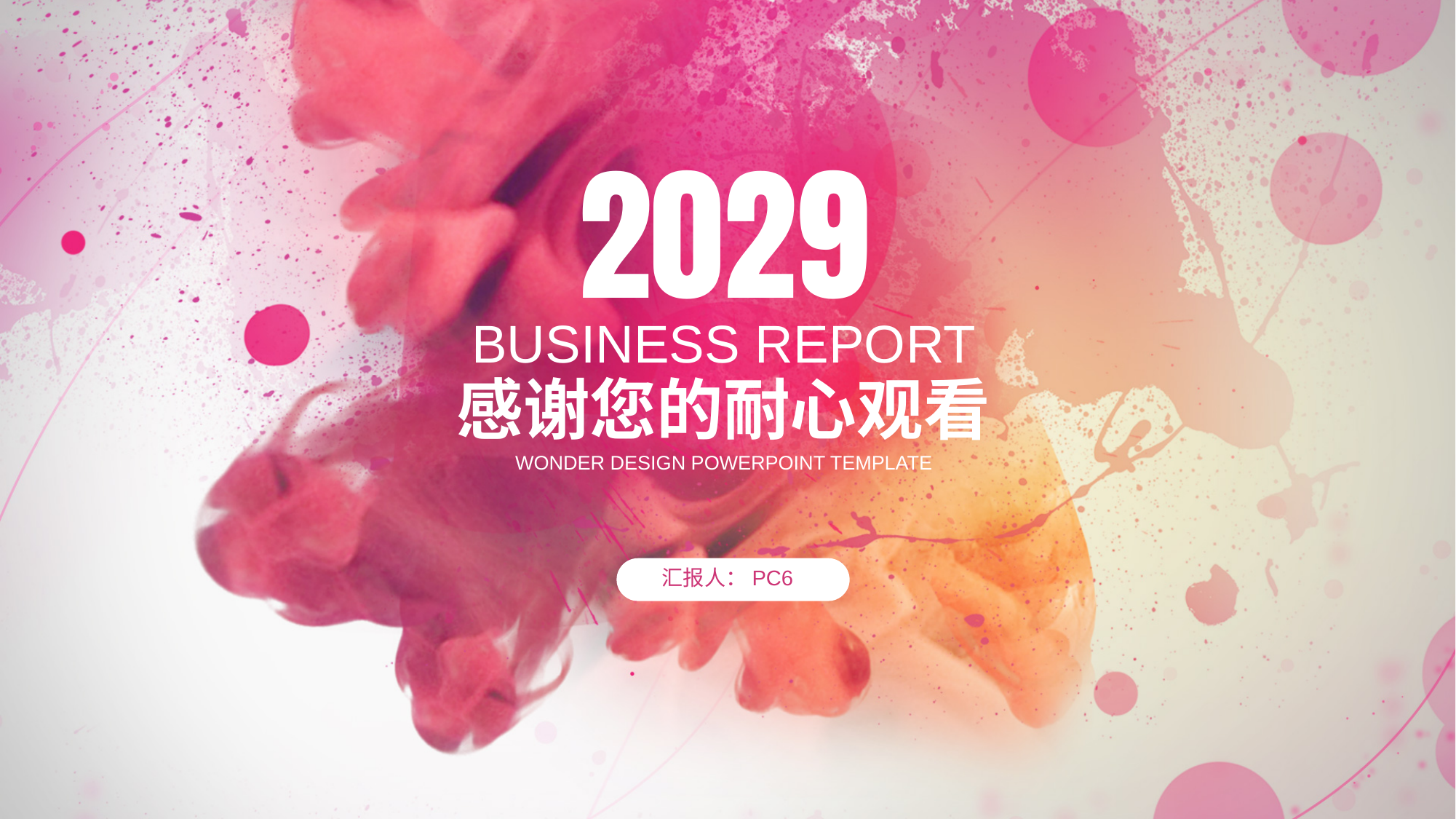

2029
BUSINESS REPORT
感谢您的耐心观看
WONDER DESIGN POWERPOINT TEMPLATE

汇报人：PC6